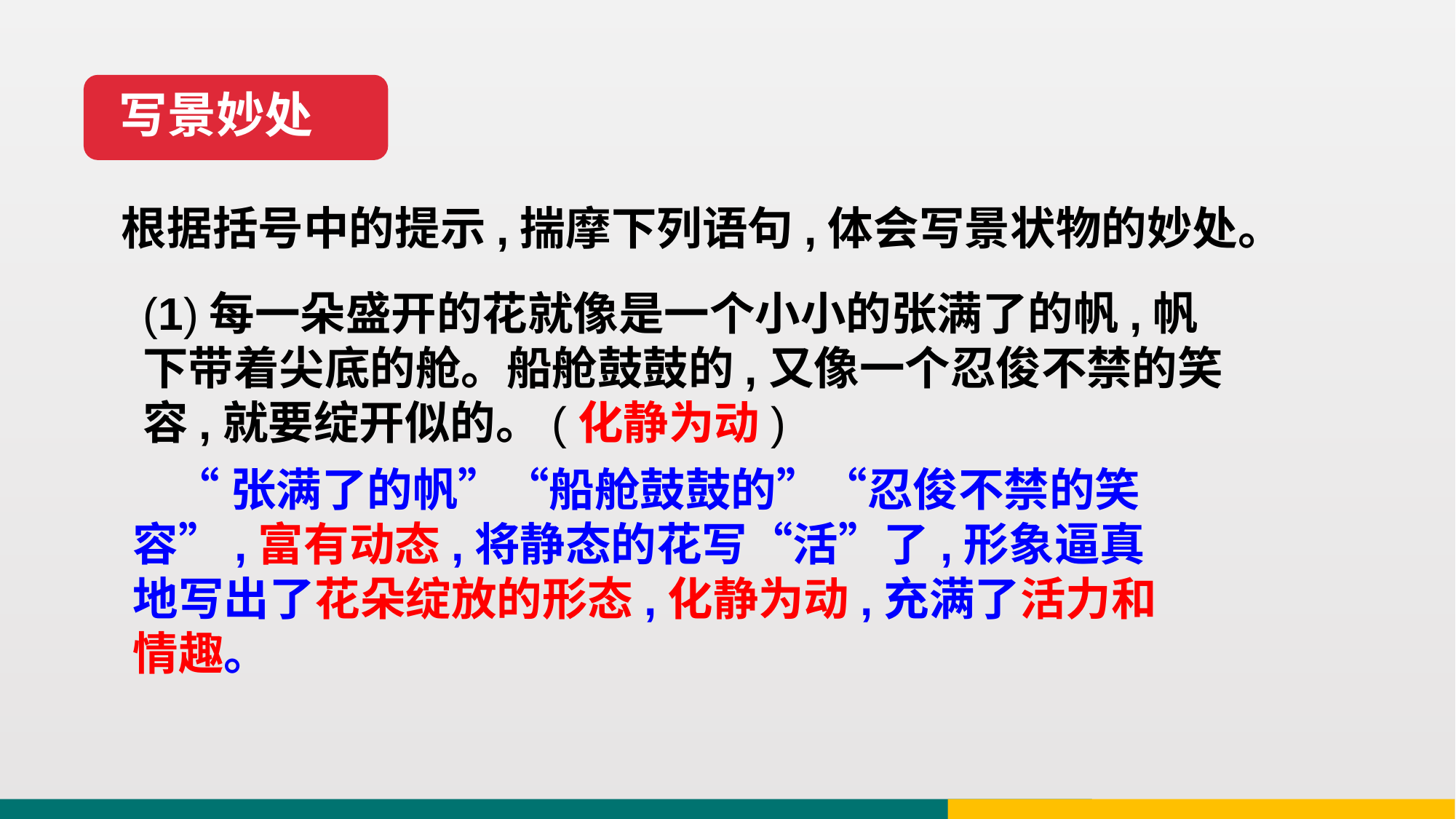

写景妙处
根据括号中的提示,揣摩下列语句,体会写景状物的妙处。
(1)每一朵盛开的花就像是一个小小的张满了的帆,帆下带着尖底的舱。船舱鼓鼓的,又像一个忍俊不禁的笑容,就要绽开似的。(化静为动)
    “张满了的帆”“船舱鼓鼓的”“忍俊不禁的笑容”,富有动态,将静态的花写“活”了,形象逼真地写出了花朵绽放的形态,化静为动,充满了活力和情趣。